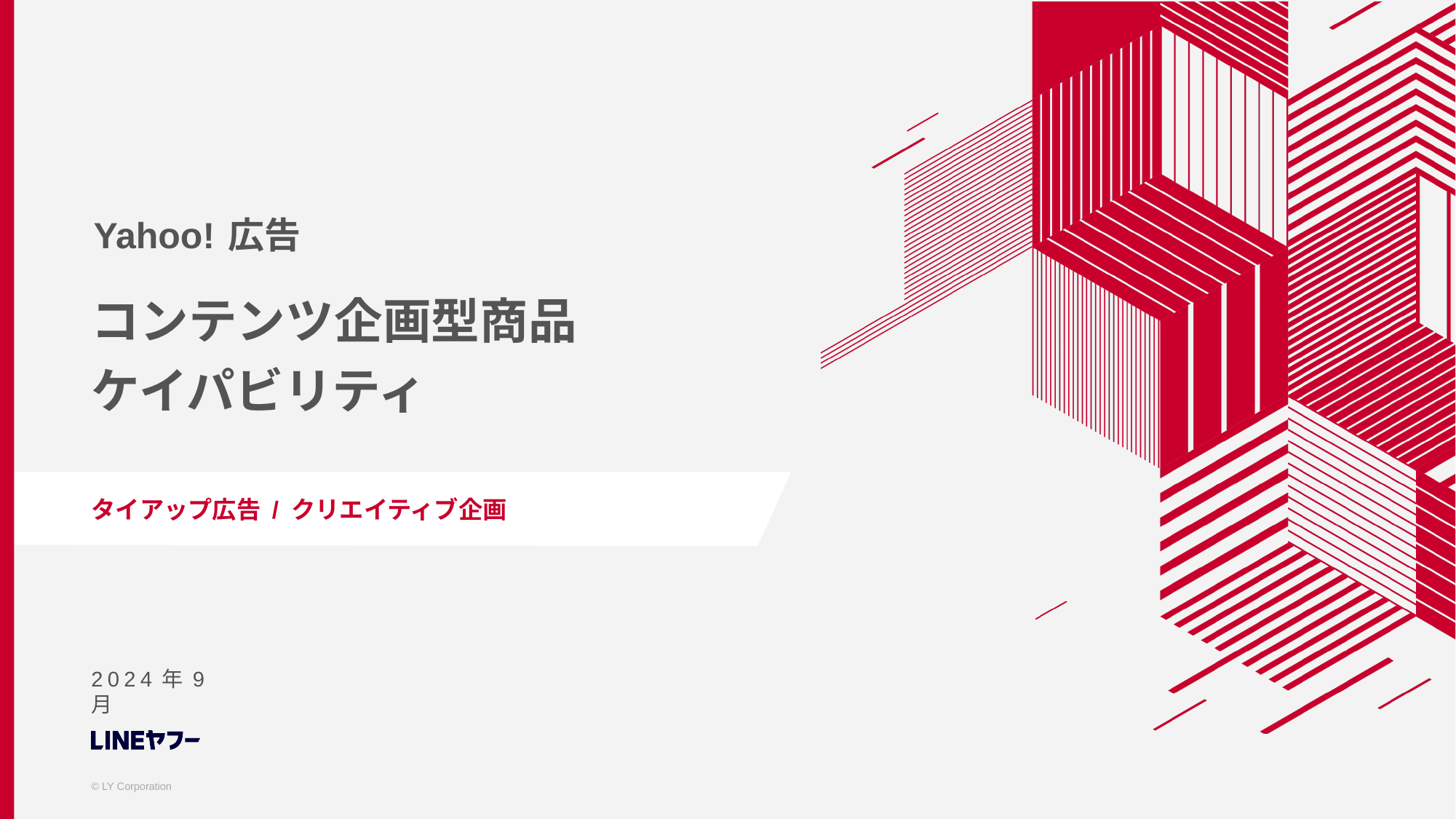

# コンテンツ企画型商品 ケイパビリティ
タイアップ広告 / クリエイティブ企画
2024年9月